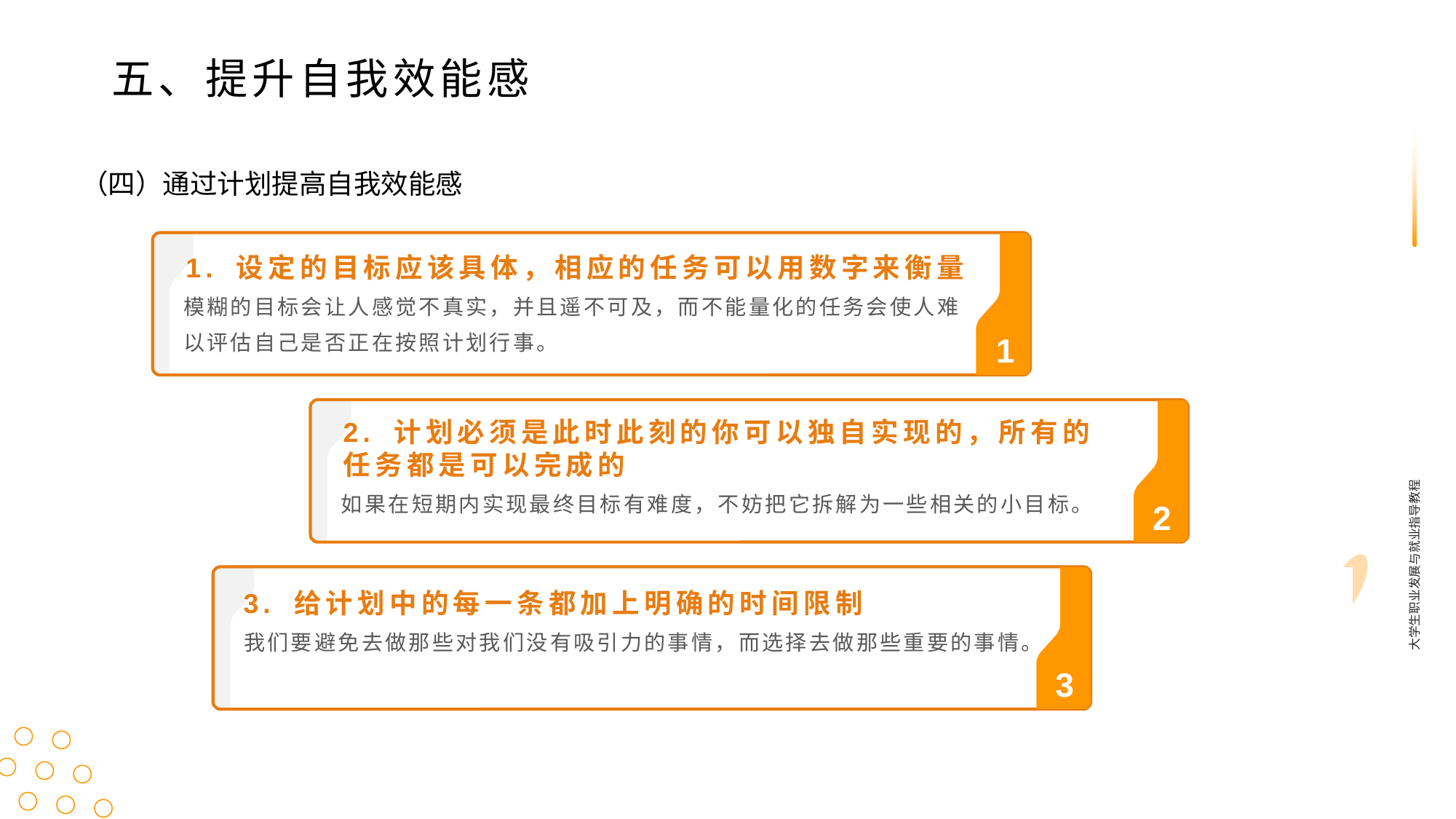

五、提升自我效能感

（四）通过计划提高自我效能感

1. 设定的目标应该具体，相应的任务可以用数字来衡量

模糊的目标会让人感觉不真实，并且遥不可及，而不能量化的任务会使人难以评估自己是否正在按照计划行事。
1

2. 计划必须是此时此刻的你可以独自实现的，所有的任务都是可以完成的

大学生职业发展与就业指导教程
如果在短期内实现最终目标有难度，不妨把它拆解为一些相关的小目标。
2

3. 给计划中的每一条都加上明确的时间限制
我们要避免去做那些对我们没有吸引力的事情，而选择去做那些重要的事情。
3